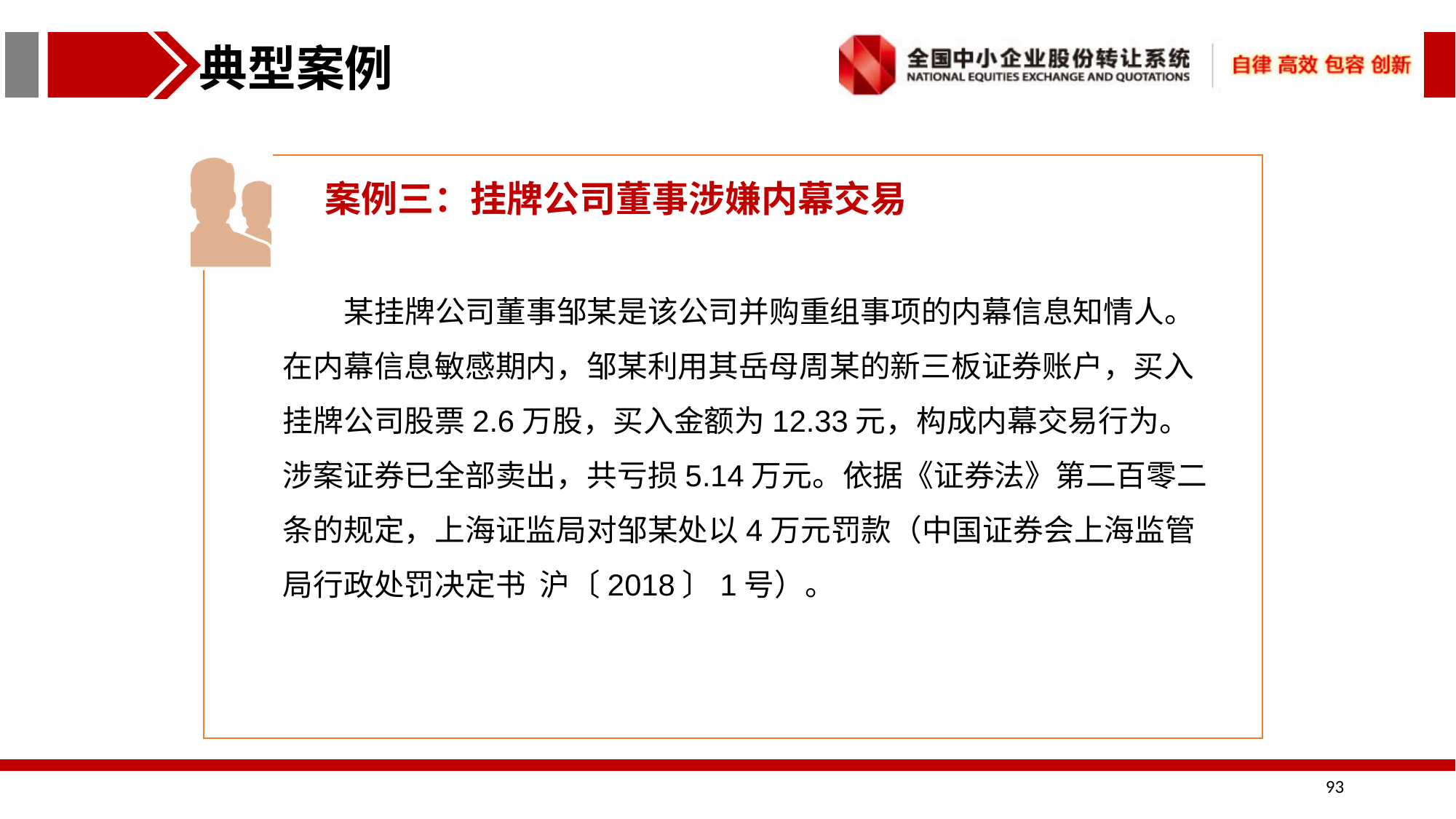

典型案例

     案例三：挂牌公司董事涉嫌内幕交易
        某挂牌公司董事邹某是该公司并购重组事项的内幕信息知情人。在内幕信息敏感期内，邹某利用其岳母周某的新三板证券账户，买入挂牌公司股票2.6万股，买入金额为12.33元，构成内幕交易行为。 涉案证券已全部卖出，共亏损5.14万元。依据《证券法》第二百零二条的规定，上海证监局对邹某处以4万元罚款（中国证券会上海监管局行政处罚决定书  沪〔2018〕1号）。
93